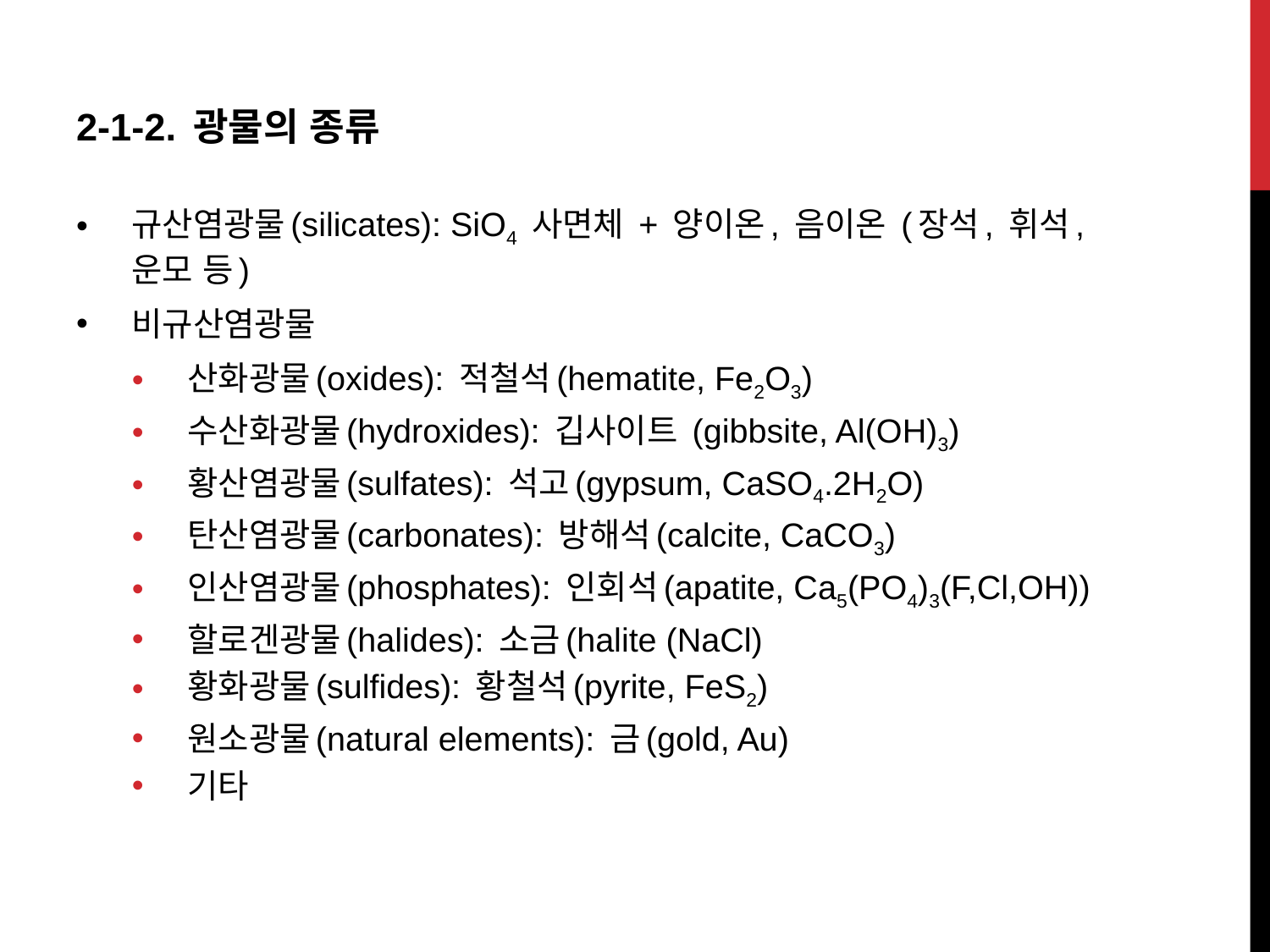

2-1-2. 광물의 종류

규산염광물(silicates): SiO4 사면체 + 양이온, 음이온 (장석, 휘석, 운모 등)
비규산염광물
산화광물(oxides): 적철석(hematite, Fe2O3)
수산화광물(hydroxides): 깁사이트 (gibbsite, Al(OH)3)
황산염광물(sulfates): 석고(gypsum, CaSO4.2H2O)
탄산염광물(carbonates): 방해석(calcite, CaCO3)
인산염광물(phosphates): 인회석(apatite, Ca5(PO4)3(F,Cl,OH))
할로겐광물(halides): 소금(halite (NaCl)
황화광물(sulfides): 황철석(pyrite, FeS2)
원소광물(natural elements): 금(gold, Au)
기타